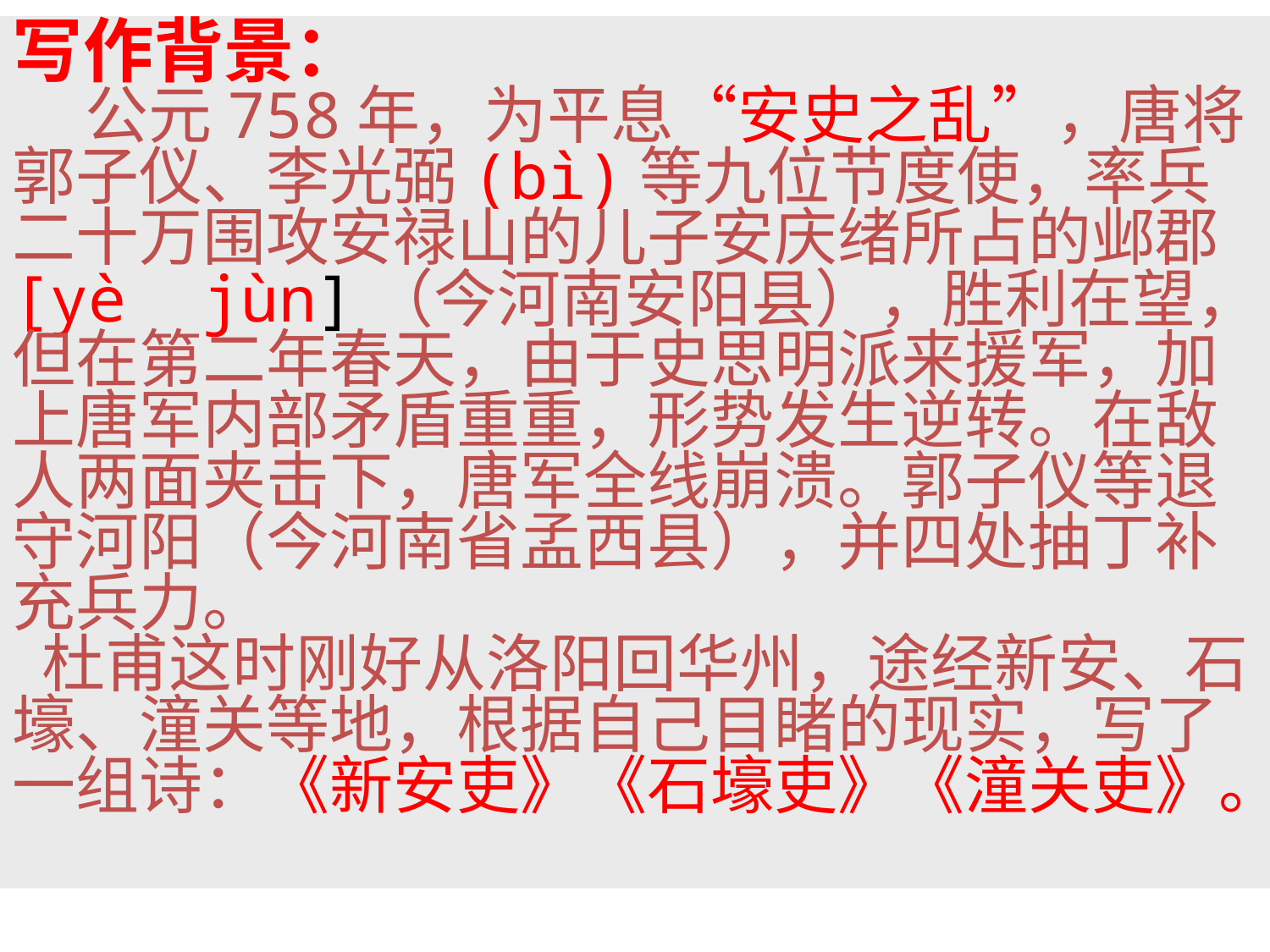

写作背景：
    公元758年，为平息“安史之乱”，唐将郭子仪、李光弼(bì)等九位节度使，率兵二十万围攻安禄山的儿子安庆绪所占的邺郡[yè  jùn]（今河南安阳县），胜利在望，但在第二年春天，由于史思明派来援军，加上唐军内部矛盾重重，形势发生逆转。在敌人两面夹击下，唐军全线崩溃。郭子仪等退守河阳（今河南省孟西县），并四处抽丁补充兵力。
 杜甫这时刚好从洛阳回华州，途经新安、石壕、潼关等地，根据自己目睹的现实，写了一组诗：《新安吏》《石壕吏》《潼关吏》。